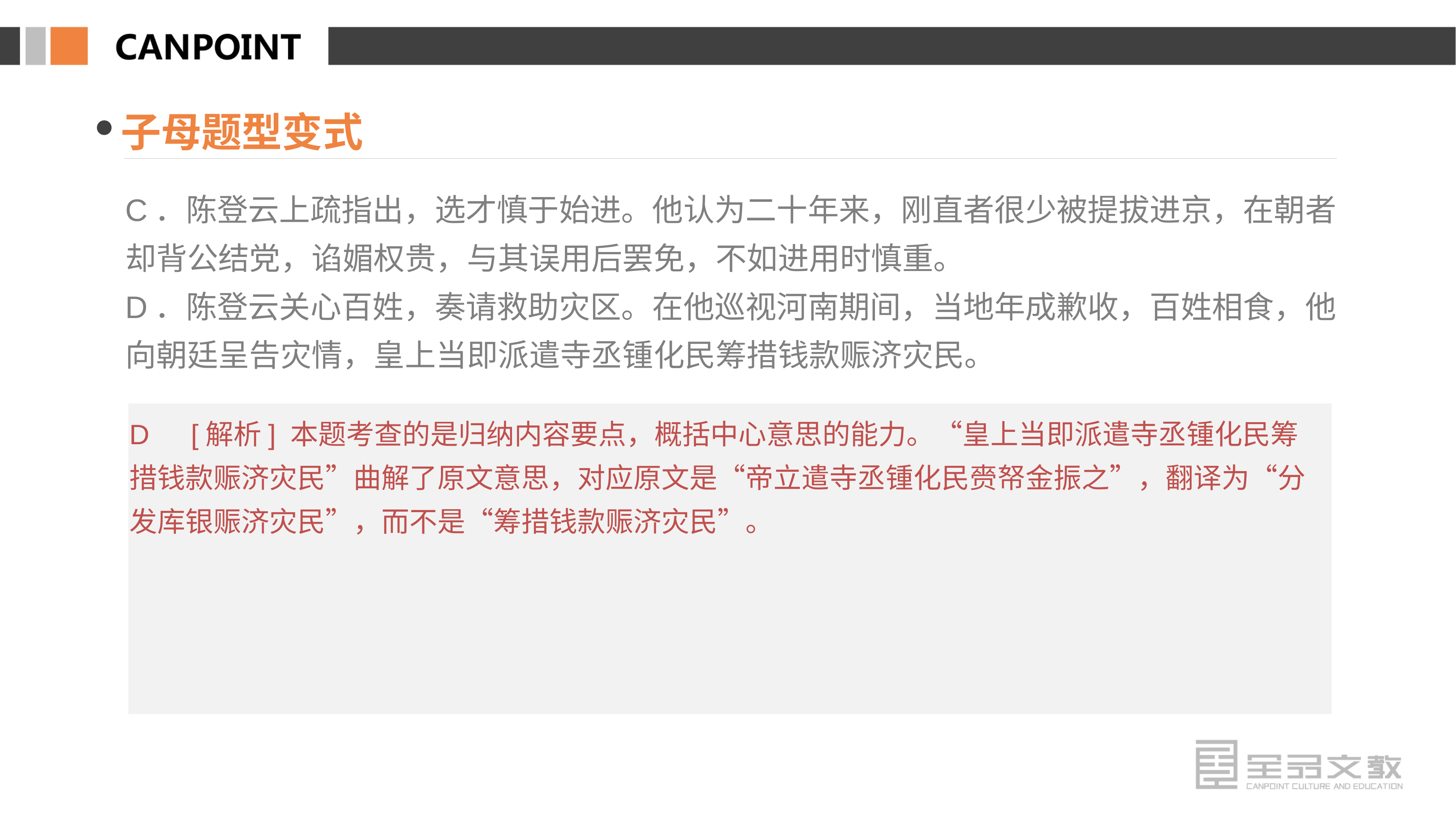

子母题型变式

C．陈登云上疏指出，选才慎于始进。他认为二十年来，刚直者很少被提拔进京，在朝者却背公结党，谄媚权贵，与其误用后罢免，不如进用时慎重。
D．陈登云关心百姓，奏请救助灾区。在他巡视河南期间，当地年成歉收，百姓相食，他向朝廷呈告灾情，皇上当即派遣寺丞锺化民筹措钱款赈济灾民。

D　[解析] 本题考查的是归纳内容要点，概括中心意思的能力。“皇上当即派遣寺丞锺化民筹措钱款赈济灾民”曲解了原文意思，对应原文是“帝立遣寺丞锺化民赍帑金振之”，翻译为“分发库银赈济灾民”，而不是“筹措钱款赈济灾民”。